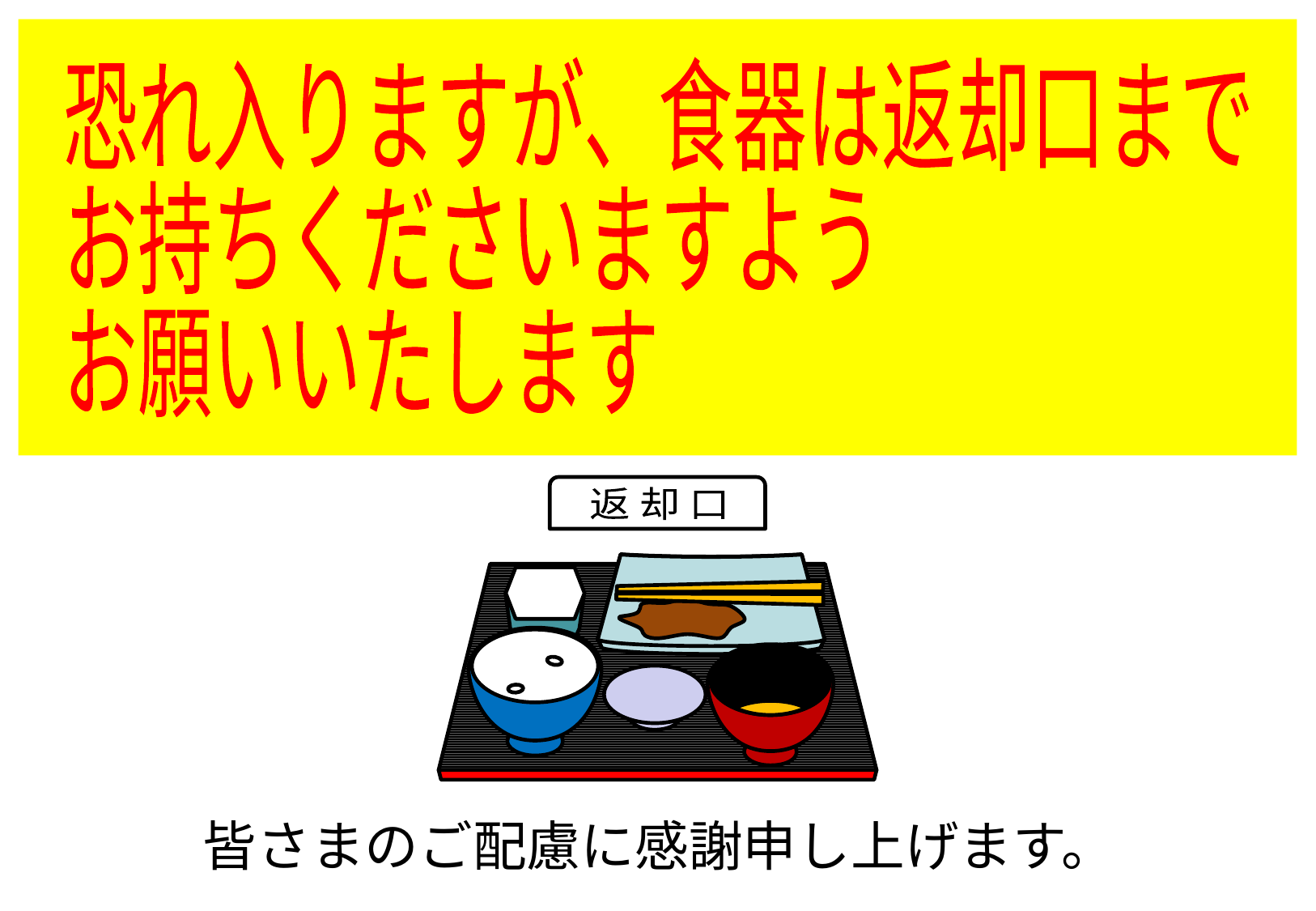

恐れ入りますが、食器は返却口まで
お持ちくださいますよう
お願いいたします

返 却 口

皆さまのご配慮に感謝申し上げます。